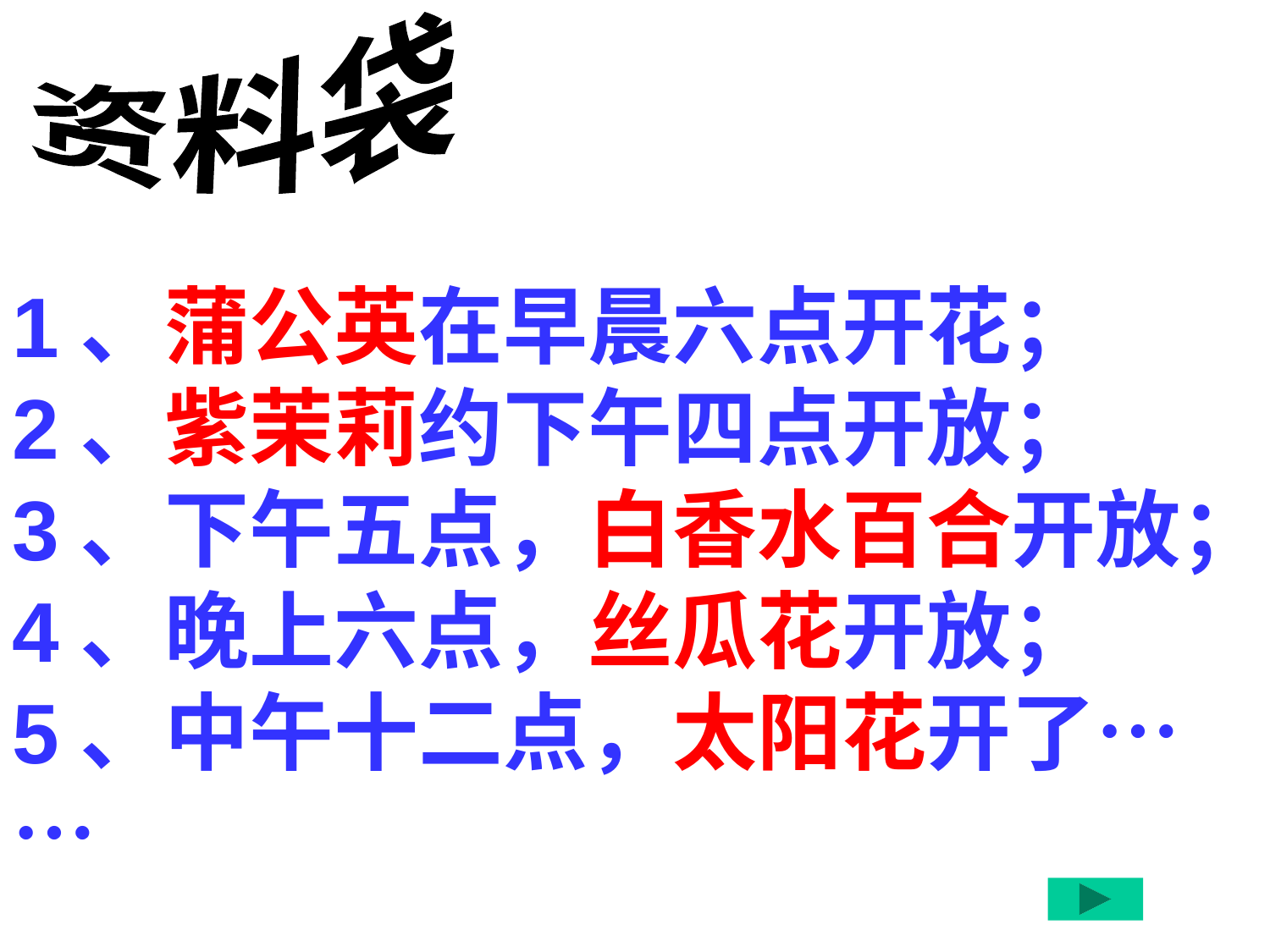

资料袋
1、蒲公英在早晨六点开花；
2、紫茉莉约下午四点开放；
3、下午五点，白香水百合开放；
4、晚上六点，丝瓜花开放；
5、中午十二点，太阳花开了……